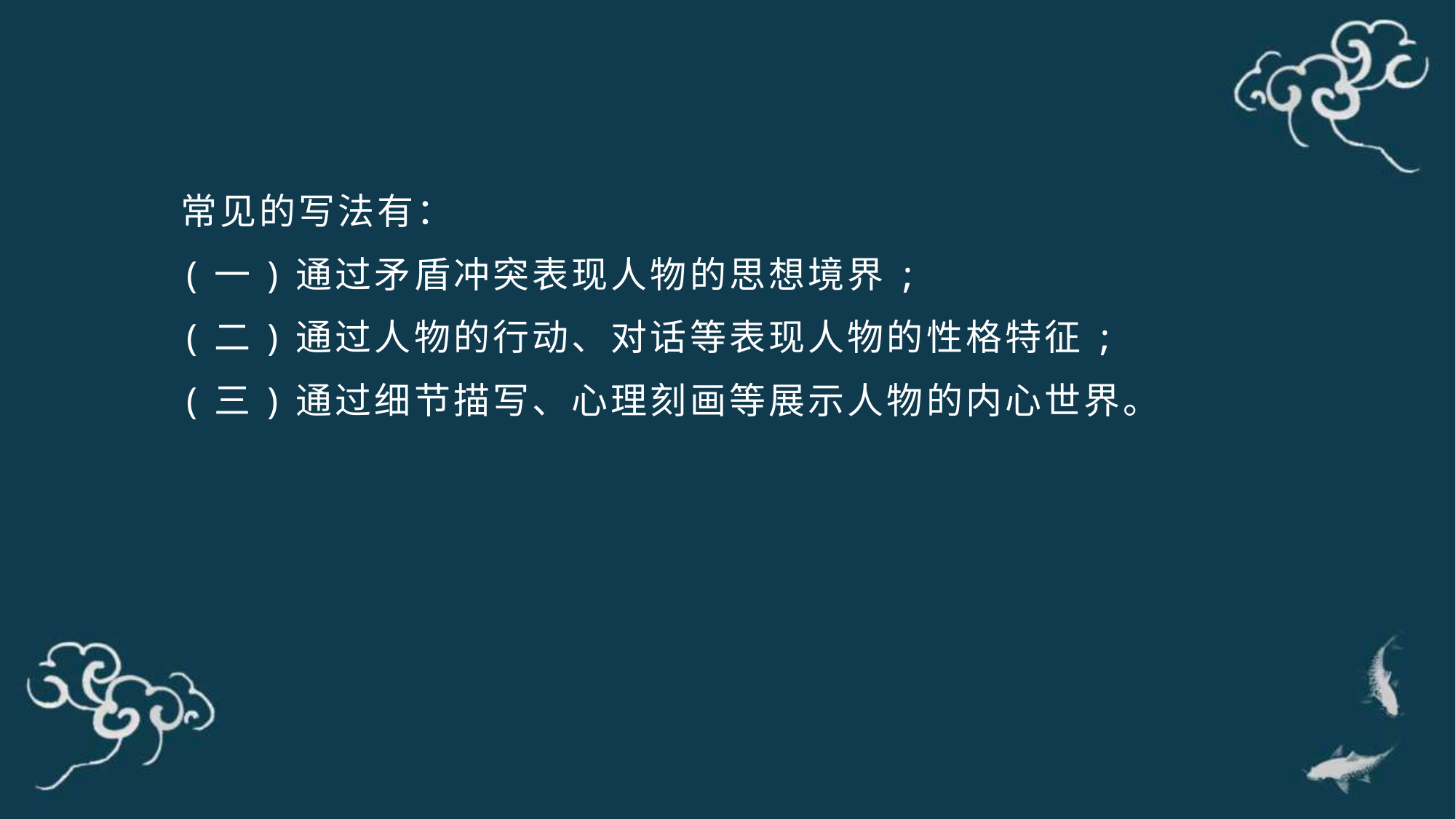

常见的写法有：
(一)通过矛盾冲突表现人物的思想境界;
(二)通过人物的行动、对话等表现人物的性格特征;
(三)通过细节描写、心理刻画等展示人物的内心世界。